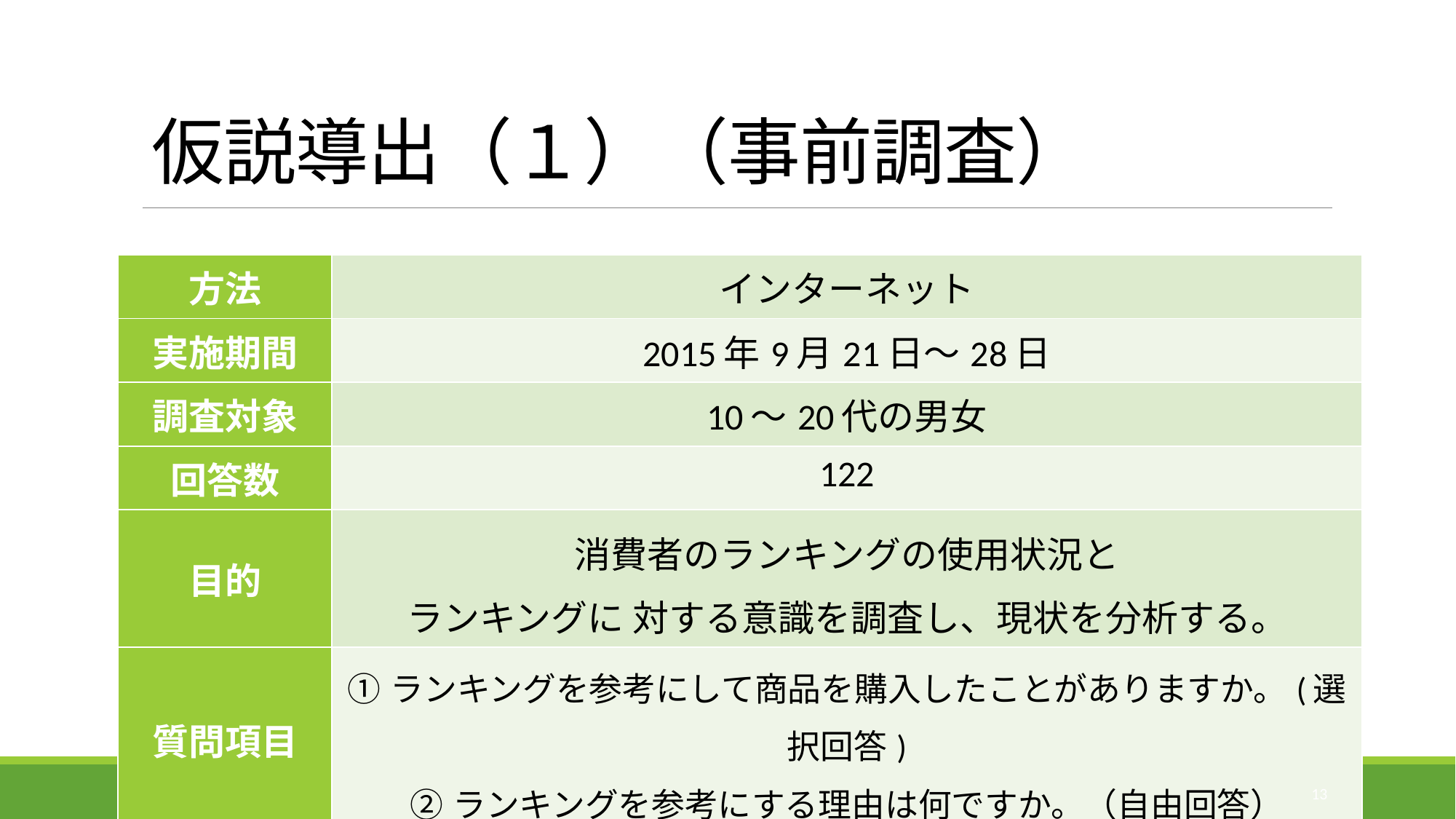

# 仮説導出（１）（事前調査）
| 方法 | インターネット |
| --- | --- |
| 実施期間 | 2015年9月21日～28日 |
| 調査対象 | 10～20代の男女 |
| 回答数 | 122 |
| 目的 | 消費者のランキングの使用状況と ランキングに 対する意識を調査し、現状を分析する。 |
| 質問項目 | ①ランキングを参考にして商品を購入したことがありますか。(選択回答) ②ランキングを参考にする理由は何ですか。（自由回答） |
13